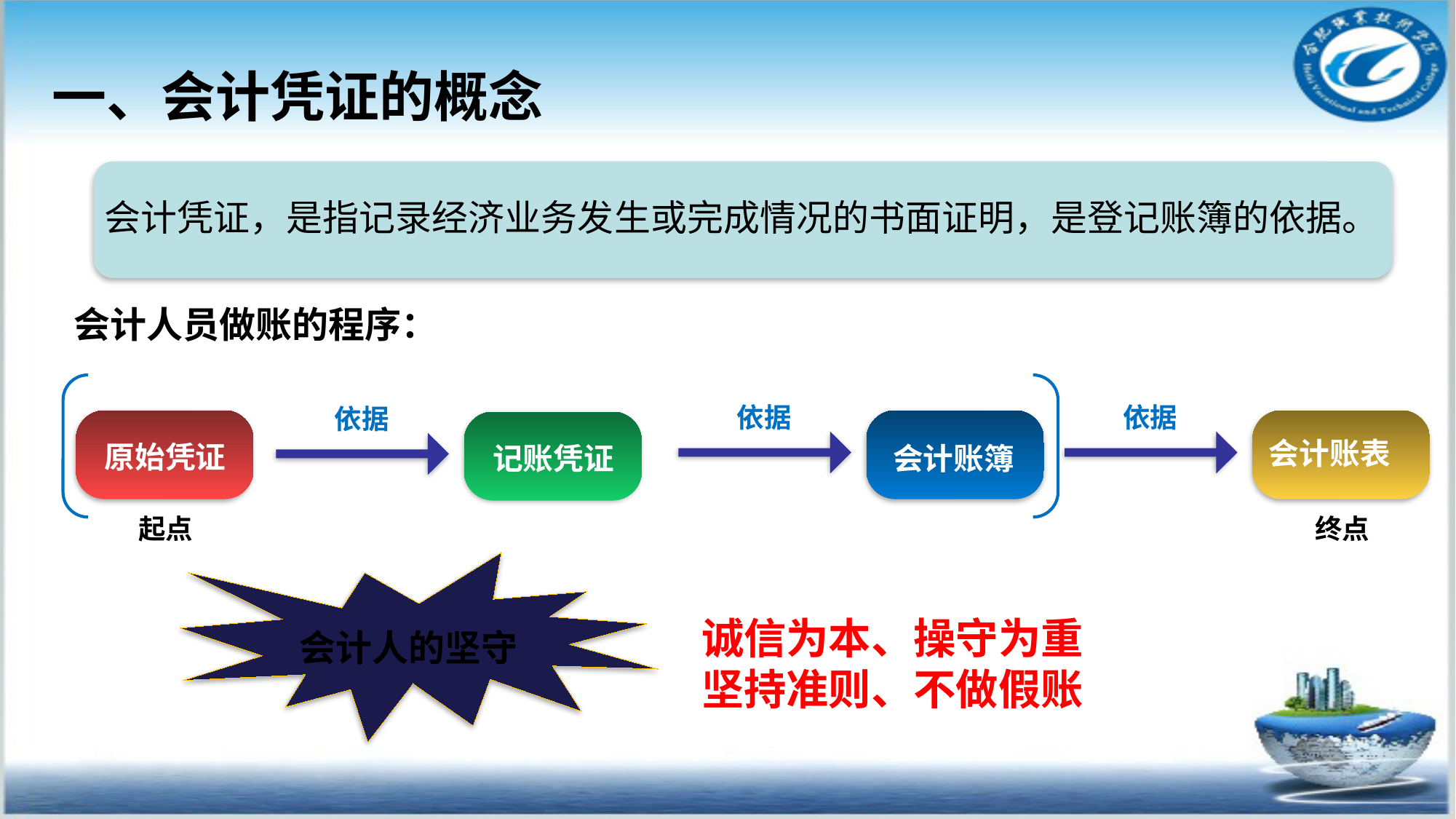

一、会计凭证的概念

会计凭证，是指记录经济业务发生或完成情况的书面证明，是登记账簿的依据。
会计人员做账的程序：

依据
依据
依据

会计账表

原始凭证

记账凭证
会计账簿
起点
终点
会计账表

诚信为本、操守为重
坚持准则、不做假账
会计人的坚守